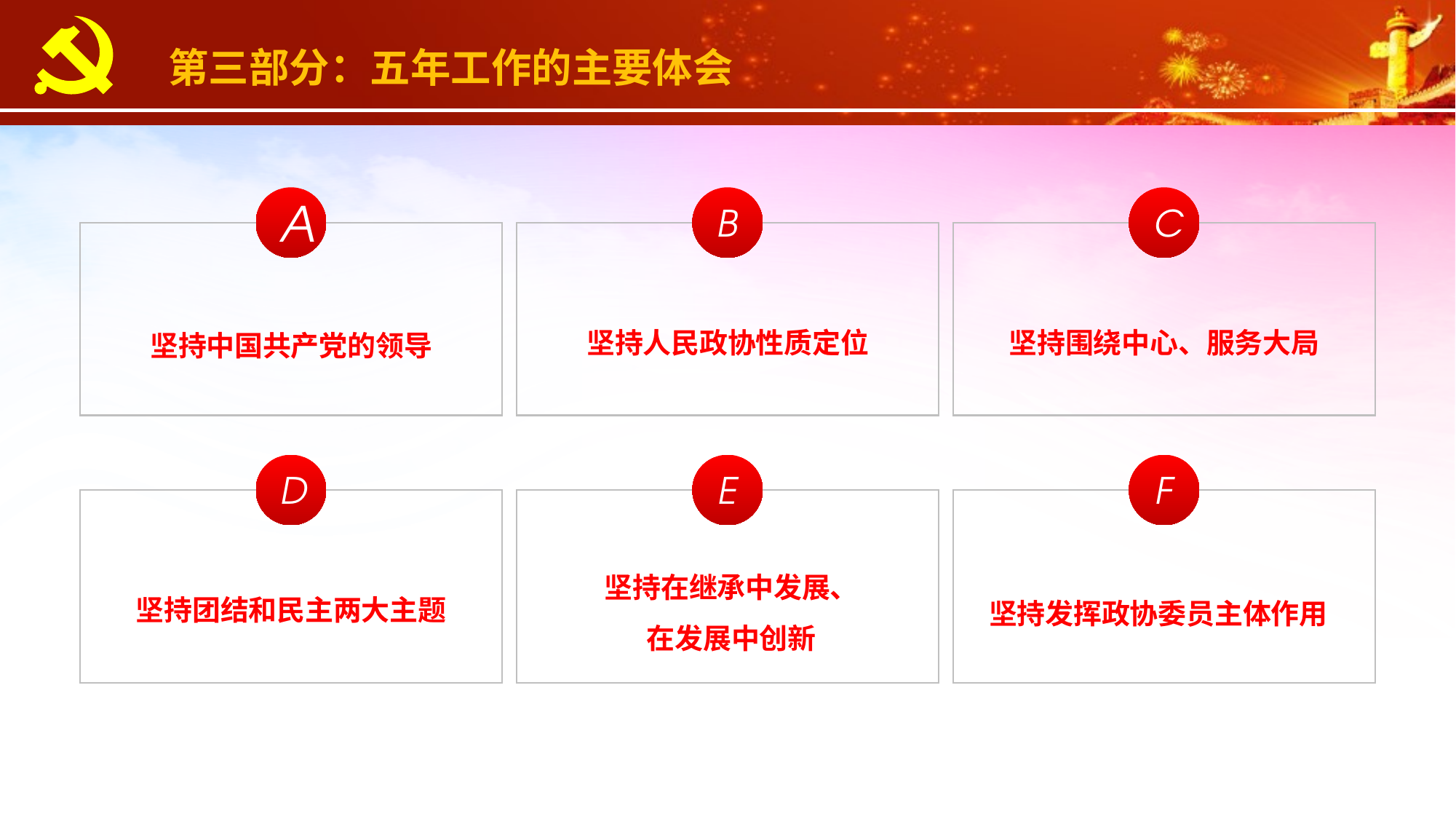

第三部分：五年工作的主要体会
A
B
C

坚持人民政协性质定位
坚持围绕中心、服务大局
坚持中国共产党的领导
D
E
F

坚持在继承中发展、
在发展中创新
坚持团结和民主两大主题
坚持发挥政协委员主体作用